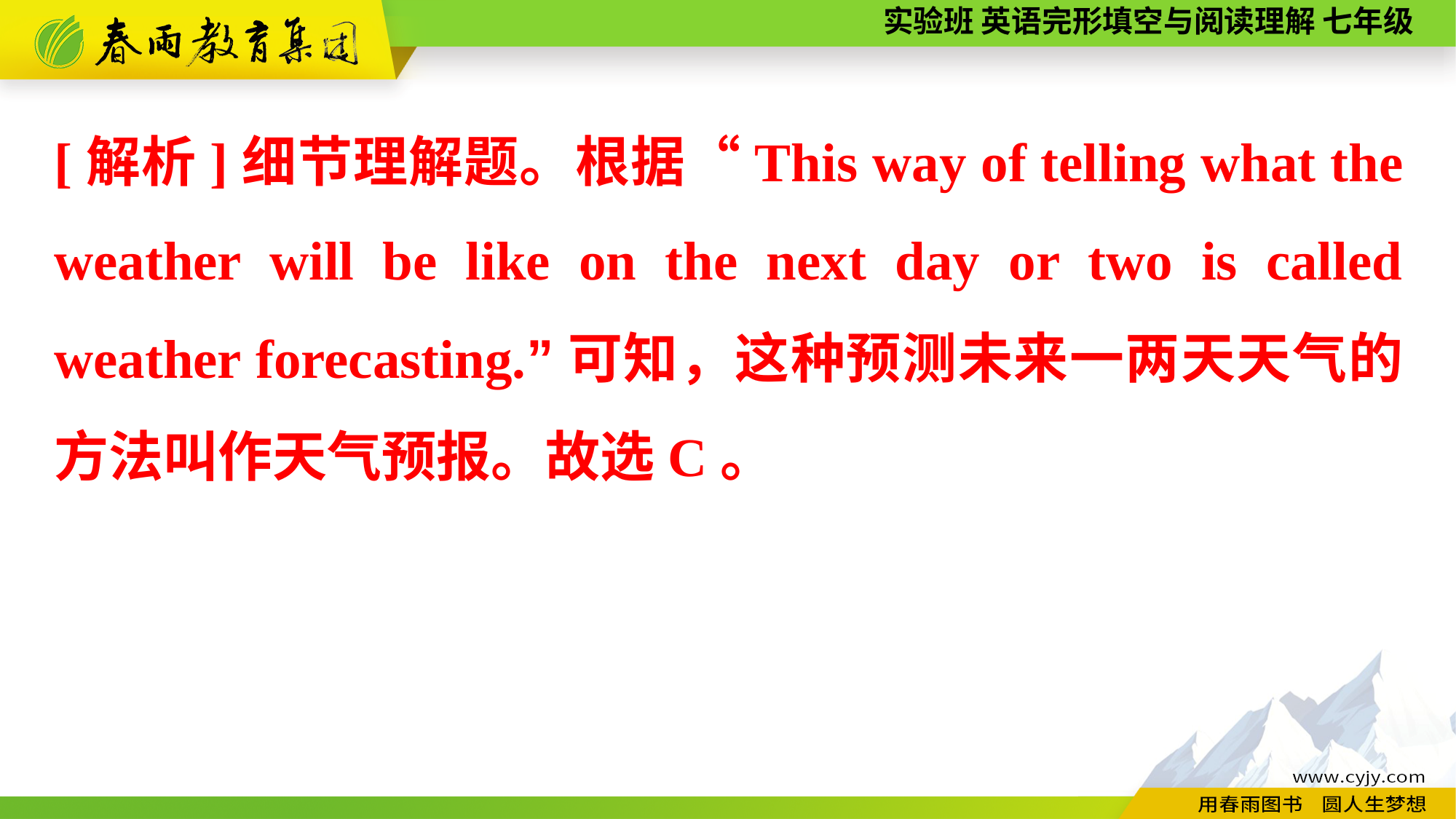

[解析]细节理解题。根据“This way of telling what the weather will be like on the next day or two is called weather forecasting.”可知，这种预测未来一两天天气的方法叫作天气预报。故选C。